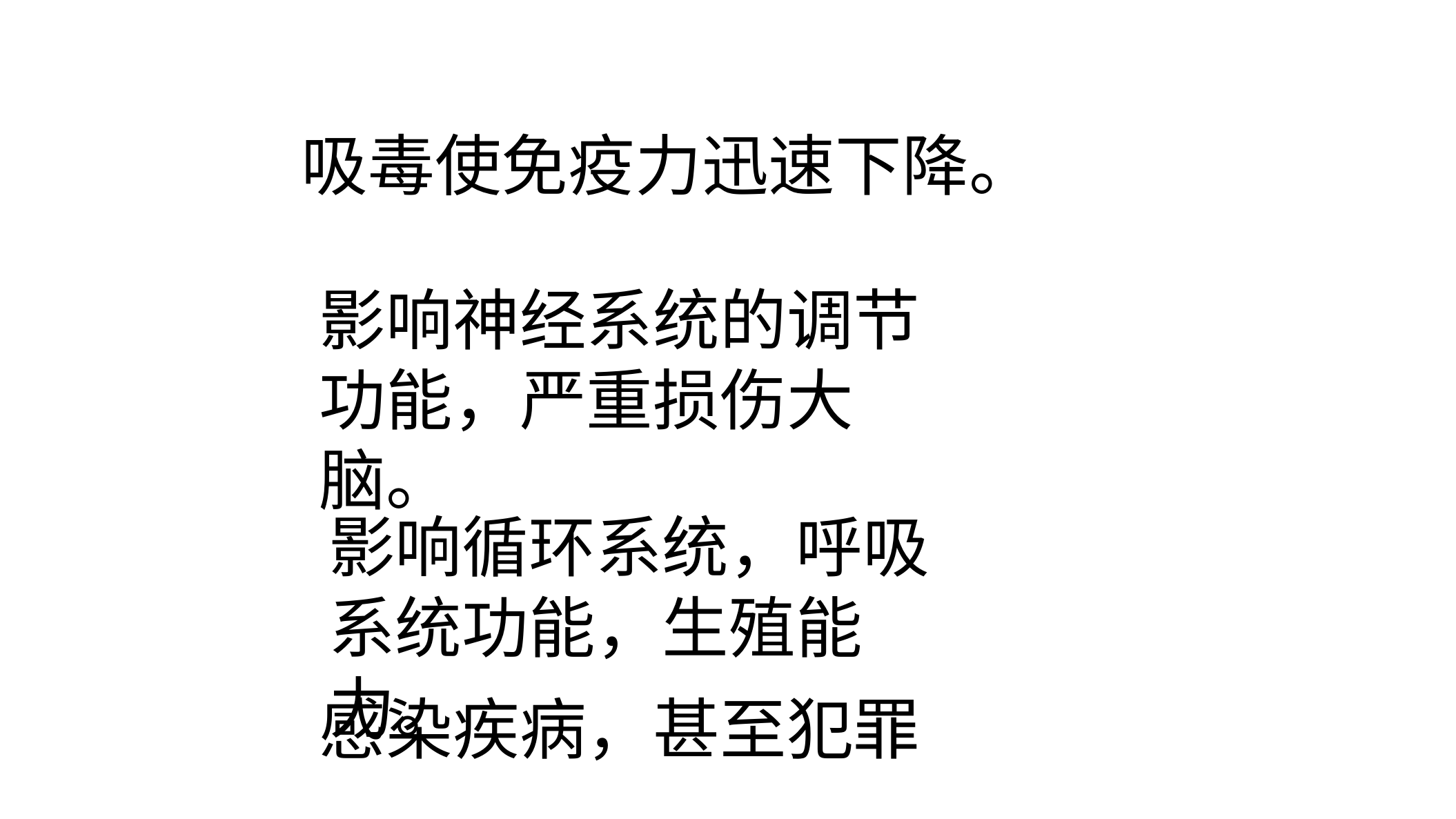

吸毒使免疫力迅速下降。

影响神经系统的调节功能，严重损伤大脑。
影响循环系统，呼吸系统功能，生殖能力。
感染疾病，甚至犯罪